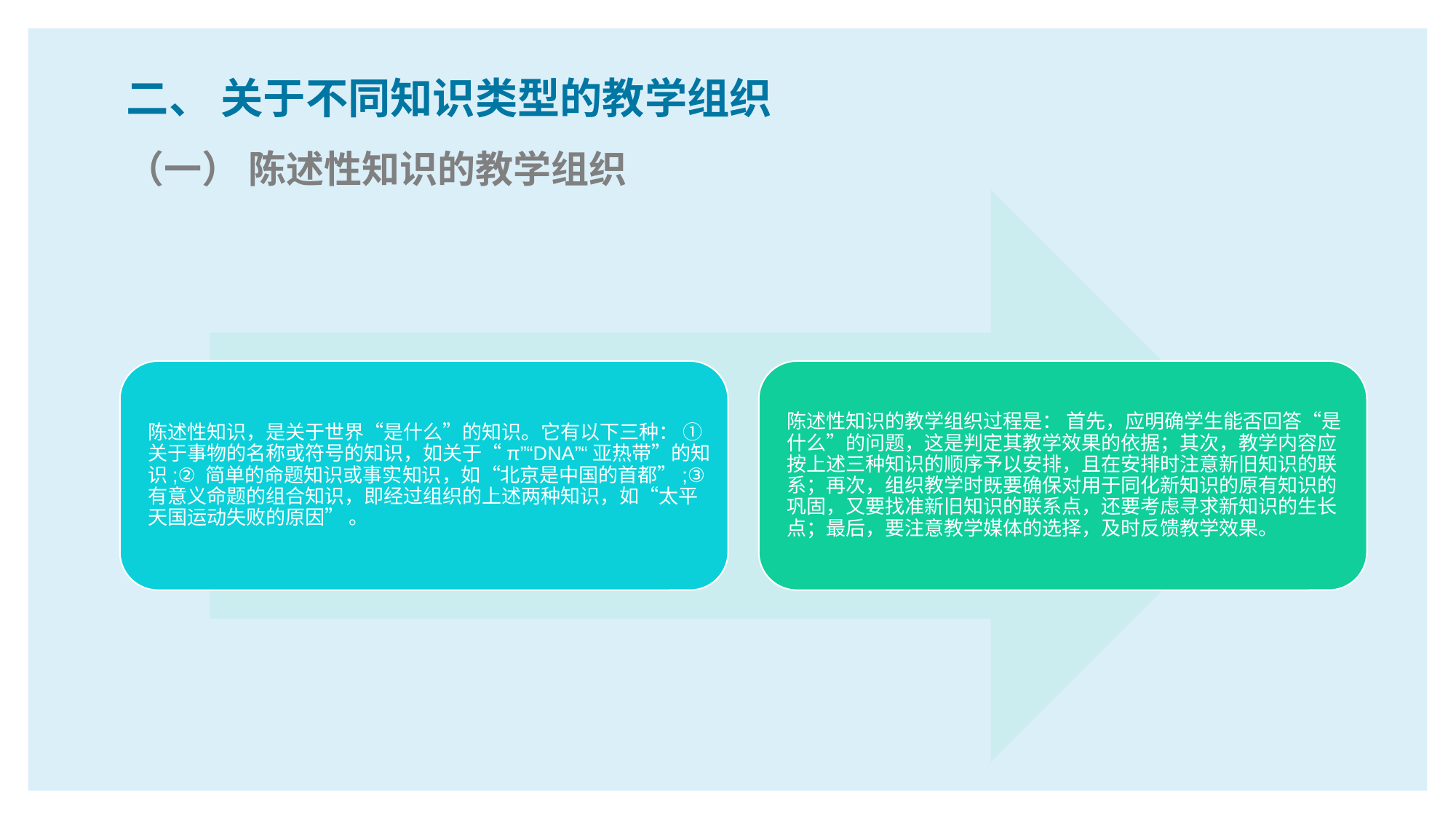

二、 关于不同知识类型的教学组织
（一） 陈述性知识的教学组织
陈述性知识，是关于世界“是什么”的知识。它有以下三种： ① 关于事物的名称或符号的知识，如关于“π”“DNA”“亚热带”的知识;② 简单的命题知识或事实知识，如“北京是中国的首都”;③ 有意义命题的组合知识，即经过组织的上述两种知识，如“太平天国运动失败的原因” 。
陈述性知识的教学组织过程是： 首先，应明确学生能否回答“是什么”的问题，这是判定其教学效果的依据；其次，教学内容应按上述三种知识的顺序予以安排，且在安排时注意新旧知识的联系；再次，组织教学时既要确保对用于同化新知识的原有知识的巩固，又要找准新旧知识的联系点，还要考虑寻求新知识的生长点；最后，要注意教学媒体的选择，及时反馈教学效果。